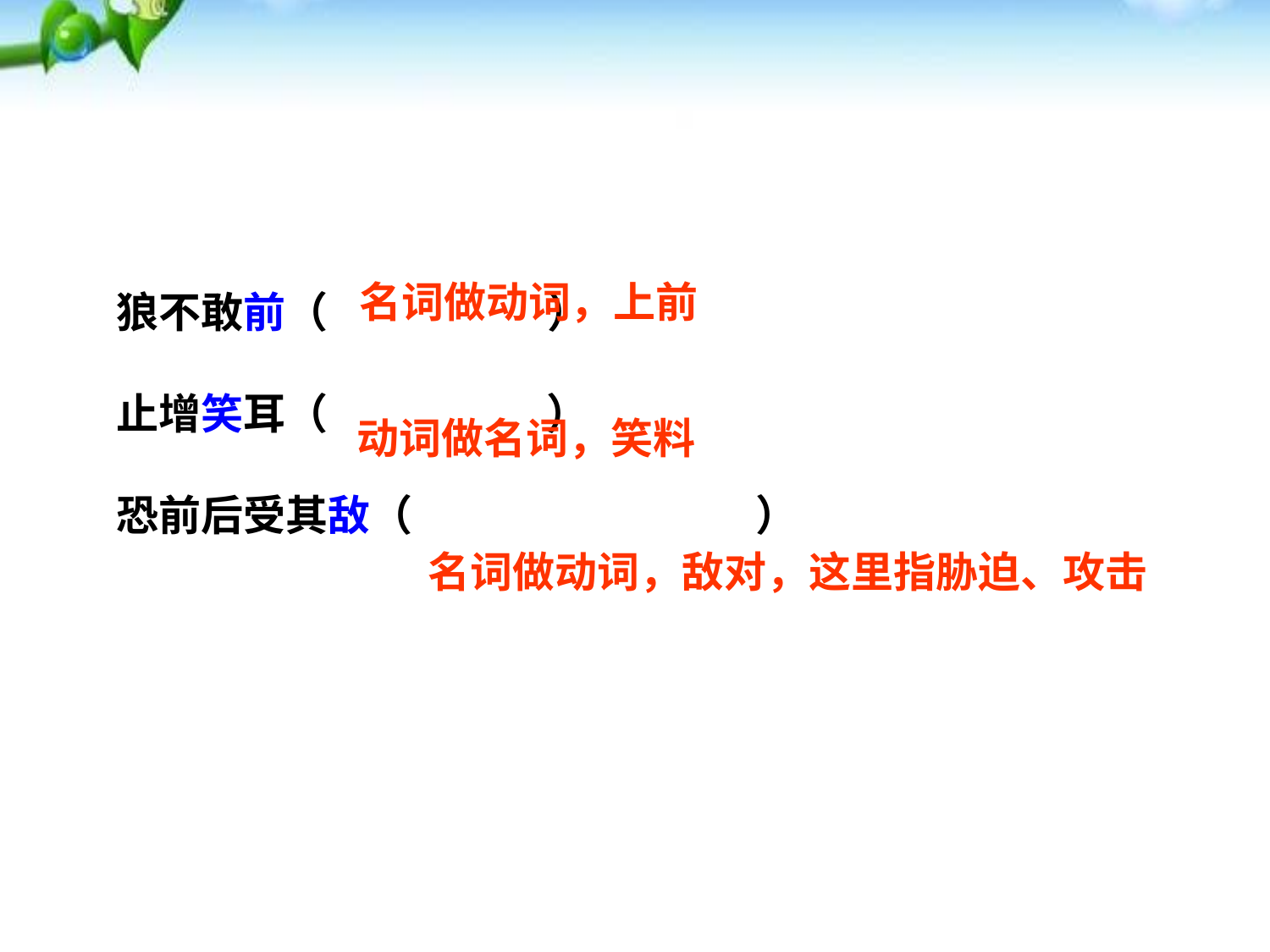

狼不敢前（                       ）
止增笑耳（                       ）
恐前后受其敌（                                    ）
名词做动词，上前
动词做名词，笑料
名词做动词，敌对，这里指胁迫、攻击